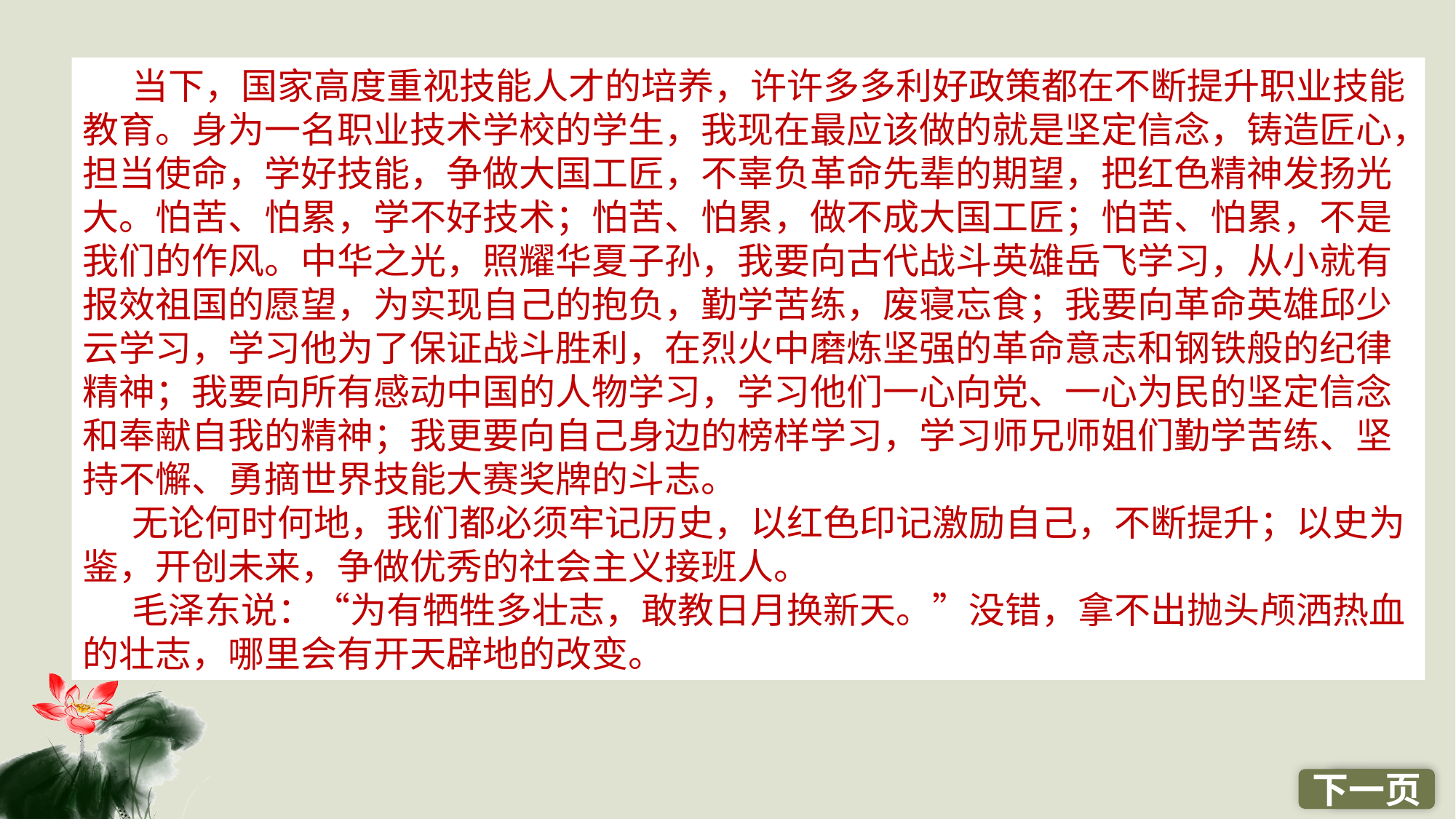

当下，国家高度重视技能人才的培养，许许多多利好政策都在不断提升职业技能教育。身为一名职业技术学校的学生，我现在最应该做的就是坚定信念，铸造匠心，担当使命，学好技能，争做大国工匠，不辜负革命先辈的期望，把红色精神发扬光大。怕苦、怕累，学不好技术；怕苦、怕累，做不成大国工匠；怕苦、怕累，不是我们的作风。中华之光，照耀华夏子孙，我要向古代战斗英雄岳飞学习，从小就有报效祖国的愿望，为实现自己的抱负，勤学苦练，废寝忘食；我要向革命英雄邱少云学习，学习他为了保证战斗胜利，在烈火中磨炼坚强的革命意志和钢铁般的纪律精神；我要向所有感动中国的人物学习，学习他们一心向党、一心为民的坚定信念和奉献自我的精神；我更要向自己身边的榜样学习，学习师兄师姐们勤学苦练、坚持不懈、勇摘世界技能大赛奖牌的斗志。
     无论何时何地，我们都必须牢记历史，以红色印记激励自己，不断提升；以史为鉴，开创未来，争做优秀的社会主义接班人。
     毛泽东说：“为有牺牲多壮志，敢教日月换新天。”没错，拿不出抛头颅洒热血的壮志，哪里会有开天辟地的改变。
下一页